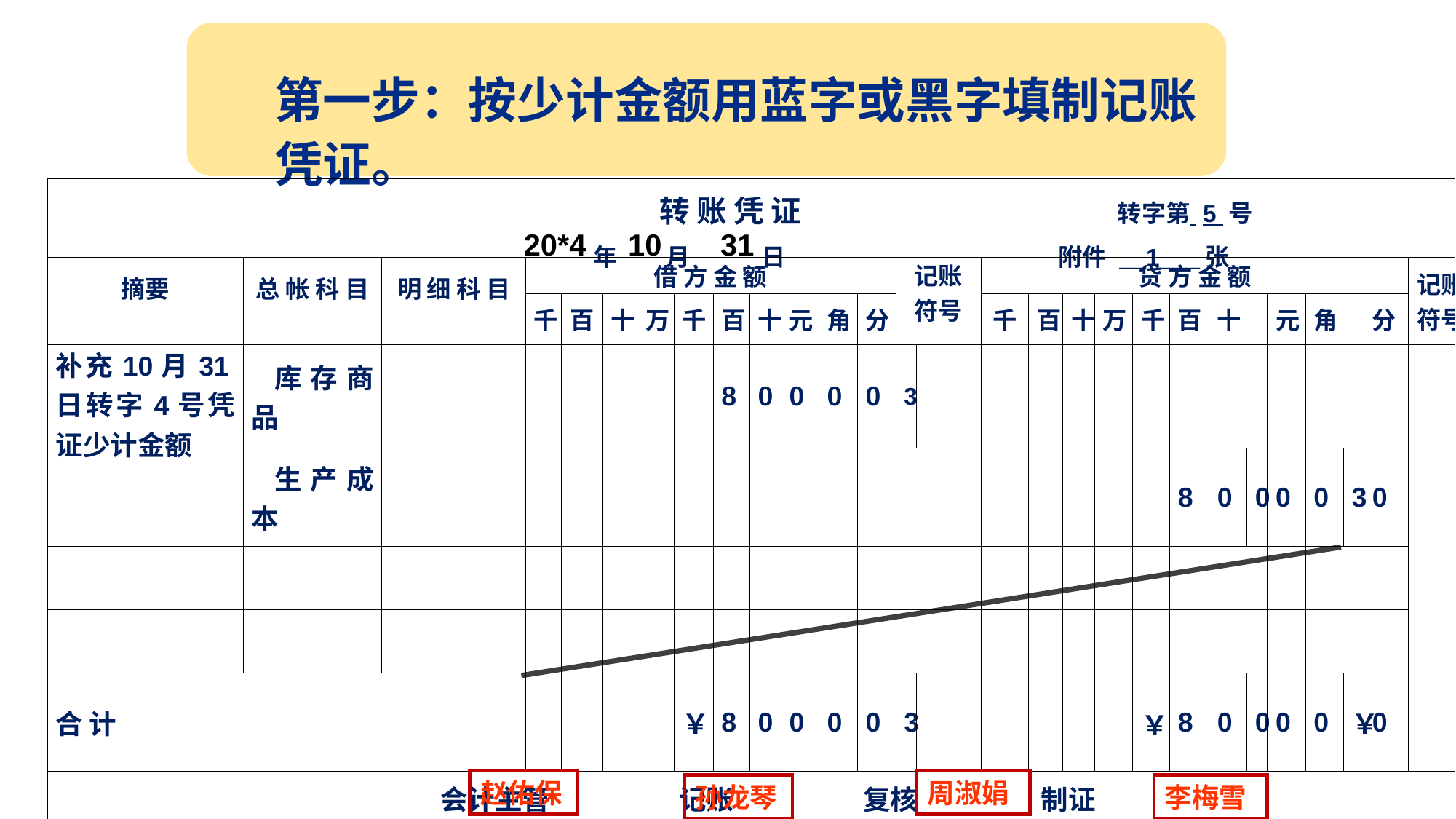

| 转 账 凭 证 转字第 5 号 年 月 日 附件 \_\_1\_\_\_张 |  |  |  |  |  |  |  |  |  |  |  |  |  |  |  |  |  |  |  |  |  |  |  |  |  |  |  |
| --- | --- | --- | --- | --- | --- | --- | --- | --- | --- | --- | --- | --- | --- | --- | --- | --- | --- | --- | --- | --- | --- | --- | --- | --- | --- | --- | --- |
| 摘要 | 总 帐 科 目 | 明 细 科 目 | 借 方 金 额 |  |  |  |  |  |  |  |  |  | 记账符号 |  | 贷 方 金 额 |  |  |  |  |  |  |  |  |  |  |  | 记账符号 |
|  |  |  | 千 | 百 | 十 | 万 | 千 | 百 | 十 | 元 | 角 | 分 |  |  | 千 | 百 | 十 | 万 | 千 | 百 | 十 |  | 元 | 角 |  | 分 |  |
| 补充10月31日转字4号凭证少计金额 | 库存商品 |  |  |  |  |  |  | 8 | 0 | 0 | 0 | 0 | 3 |  |  |  |  |  |  |  |  |  |  |  |  |  |  |
|  | 生产成本 |  |  |  |  |  |  |  |  |  |  |  |  |  |  |  |  |  |  | 8 | 0 | 0 | 0 | 0 | 3 | 0 |  |
|  |  |  |  |  |  |  |  |  |  |  |  |  |  |  |  |  |  |  |  |  |  |  |  |  |  |  |  |
|  |  |  |  |  |  |  |  |  |  |  |  |  |  |  |  |  |  |  |  |  |  |  |  |  |  |  |  |
| 合 计 |  |  |  |  |  |  | ￥ | 8 | 0 | 0 | 0 | 0 | 3 |  |  |  |  |  | ￥ | 8 | 0 | 0 | 0 | 0 | ￥ | 0 |  |
| 会计主管 记账 复核 制证 |  |  |  |  |  |  |  |  |  |  |  |  |  |  |  |  |  |  |  |  |  |  |  |  |  |  |  |
# 第一步：按少计金额用蓝字或黑字填制记账凭证。
  20*4     10       31

41
赵佑保
周淑娟
李梅雪
孙龙琴